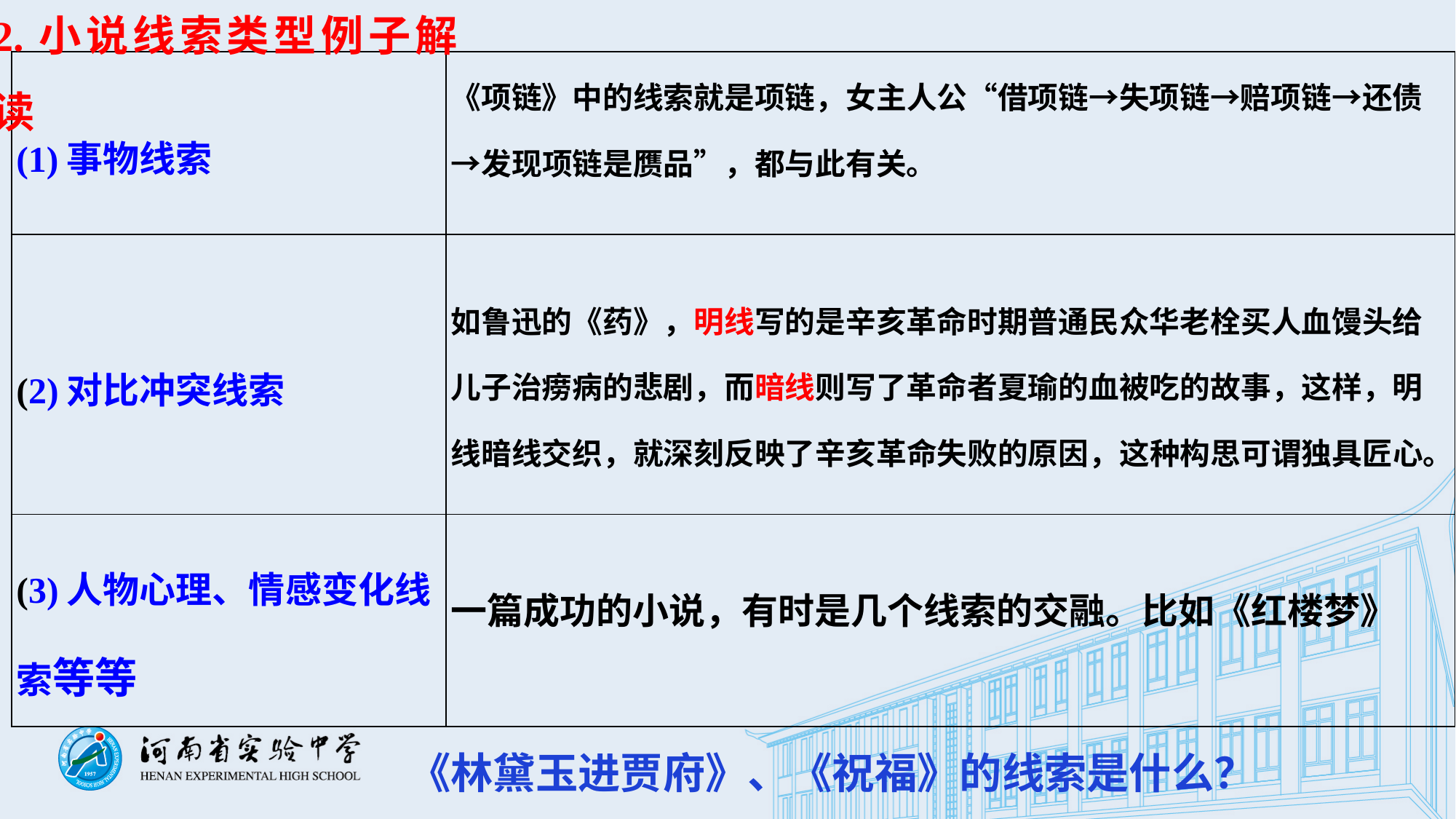

2.小说线索类型例子解读
| (1)事物线索 | 《项链》中的线索就是项链，女主人公“借项链→失项链→赔项链→还债→发现项链是赝品”，都与此有关。 |
| --- | --- |
| (2)对比冲突线索 | 如鲁迅的《药》，明线写的是辛亥革命时期普通民众华老栓买人血馒头给儿子治痨病的悲剧，而暗线则写了革命者夏瑜的血被吃的故事，这样，明线暗线交织，就深刻反映了辛亥革命失败的原因，这种构思可谓独具匠心。 |
| (3)人物心理、情感变化线索等等 | 一篇成功的小说，有时是几个线索的交融。比如《红楼梦》 |
《林黛玉进贾府》、《祝福》的线索是什么？